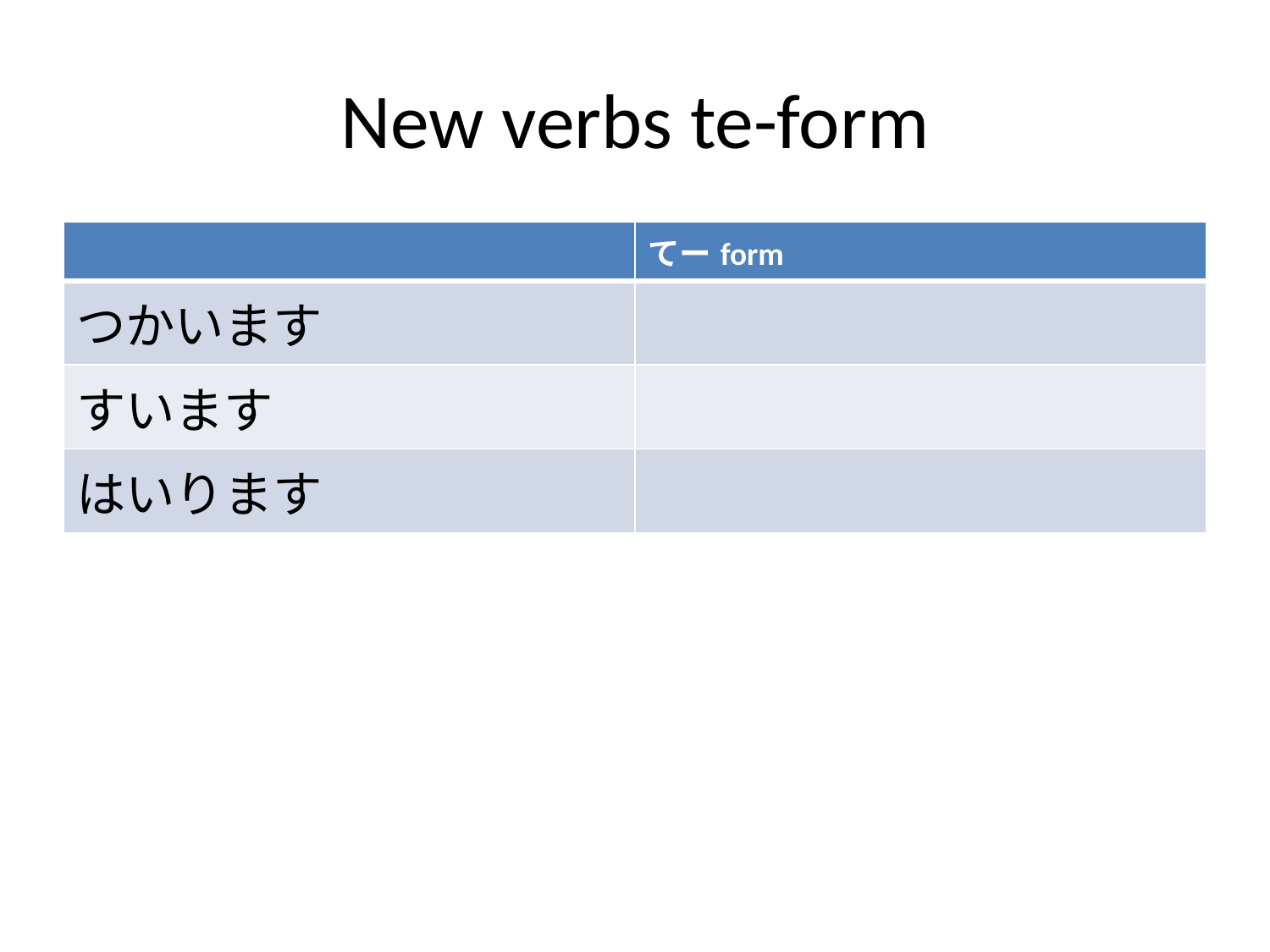

# New verbs te-form
|  | てーform |
| --- | --- |
| つかいます |  |
| すいます |  |
| はいります |  |